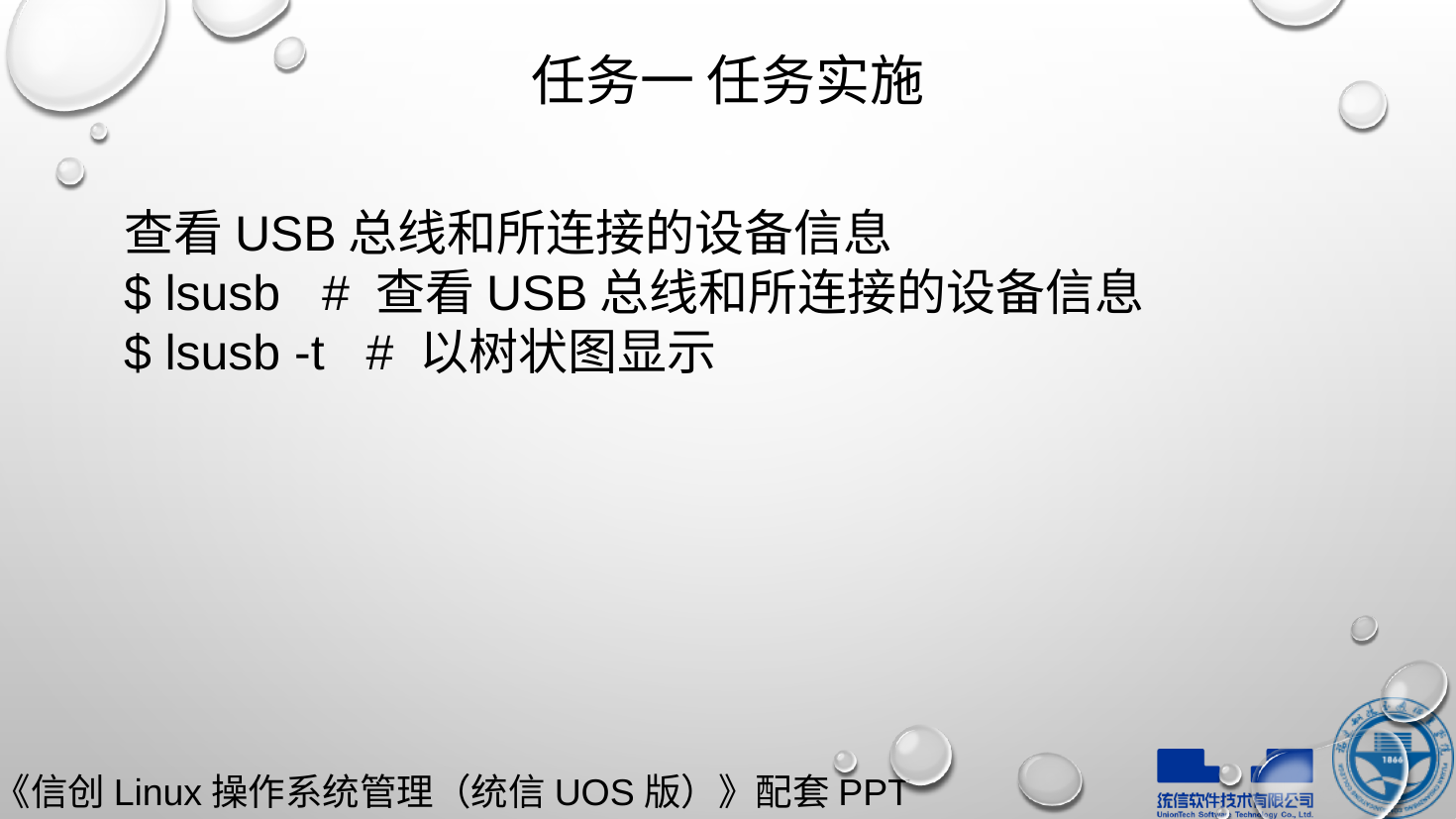

# 任务一 任务实施
查看USB总线和所连接的设备信息
$ lsusb   # 查看USB总线和所连接的设备信息
$ lsusb -t   # 以树状图显示